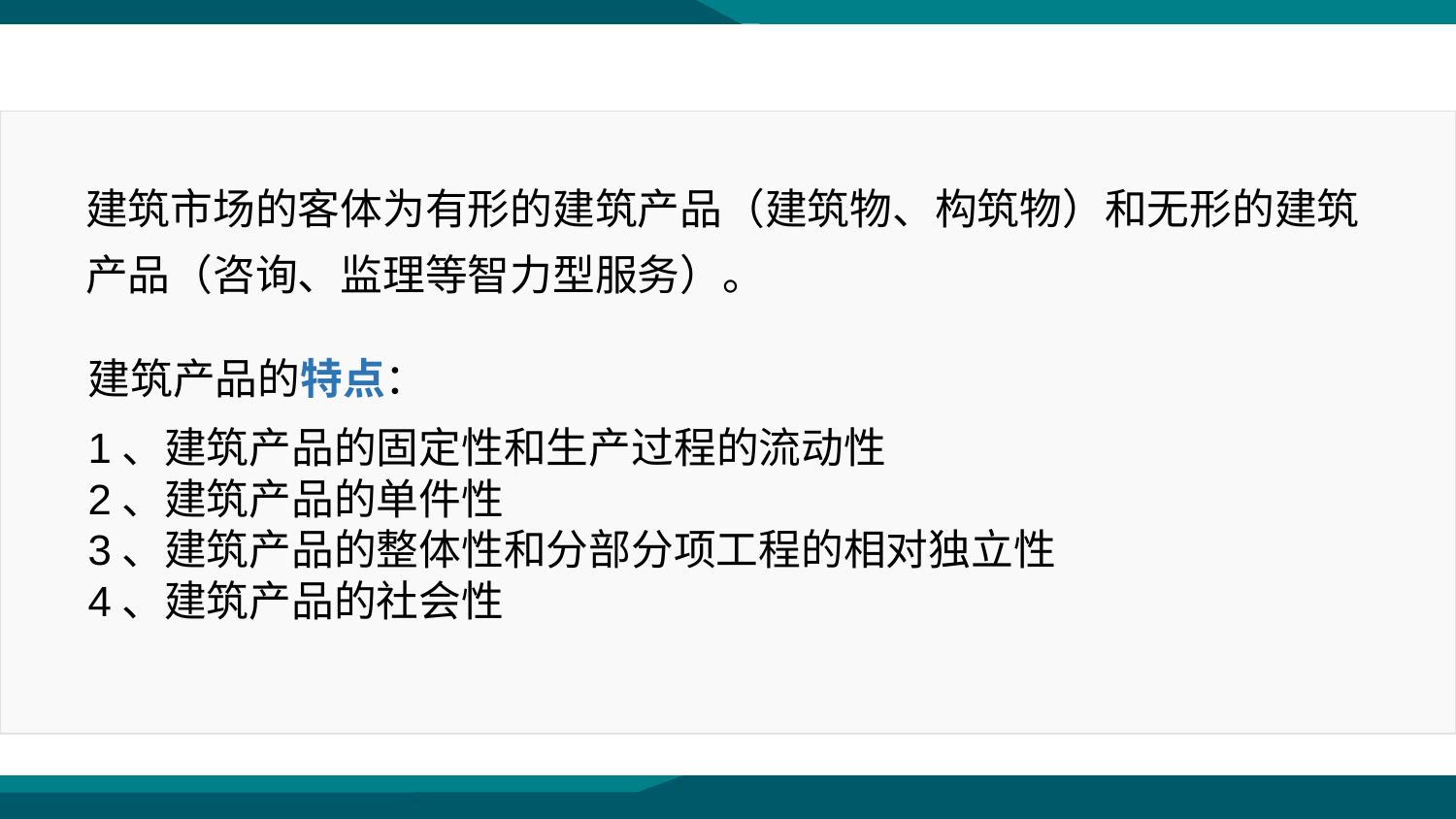

建筑市场的客体为有形的建筑产品（建筑物、构筑物）和无形的建筑产品（咨询、监理等智力型服务）。
建筑产品的特点：
1、建筑产品的固定性和生产过程的流动性
2、建筑产品的单件性
3、建筑产品的整体性和分部分项工程的相对独立性
4、建筑产品的社会性